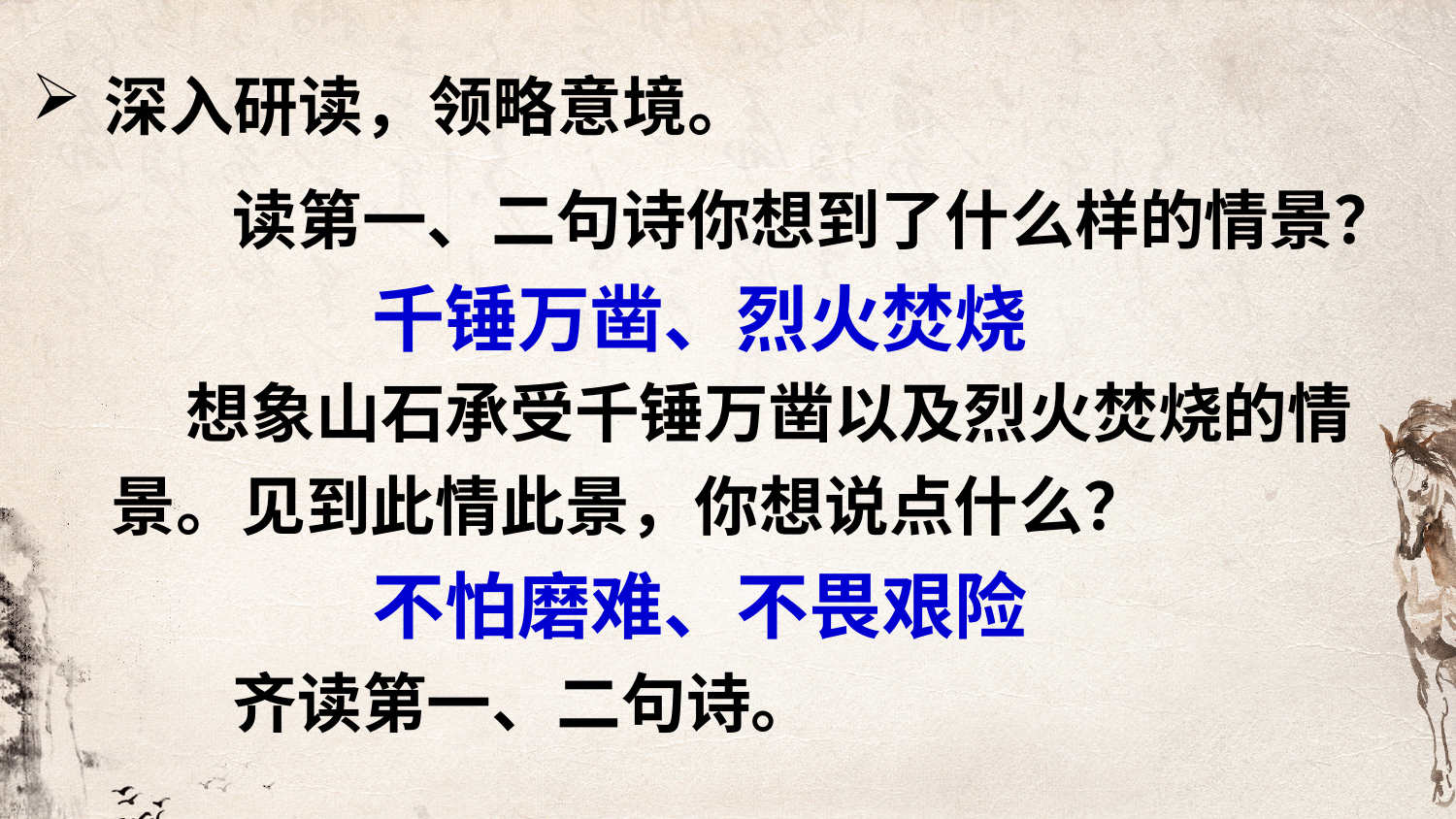

深入研读，领略意境。
读第一、二句诗你想到了什么样的情景？
千锤万凿、烈火焚烧
    想象山石承受千锤万凿以及烈火焚烧的情景。见到此情此景，你想说点什么？
不怕磨难、不畏艰险
齐读第一、二句诗。